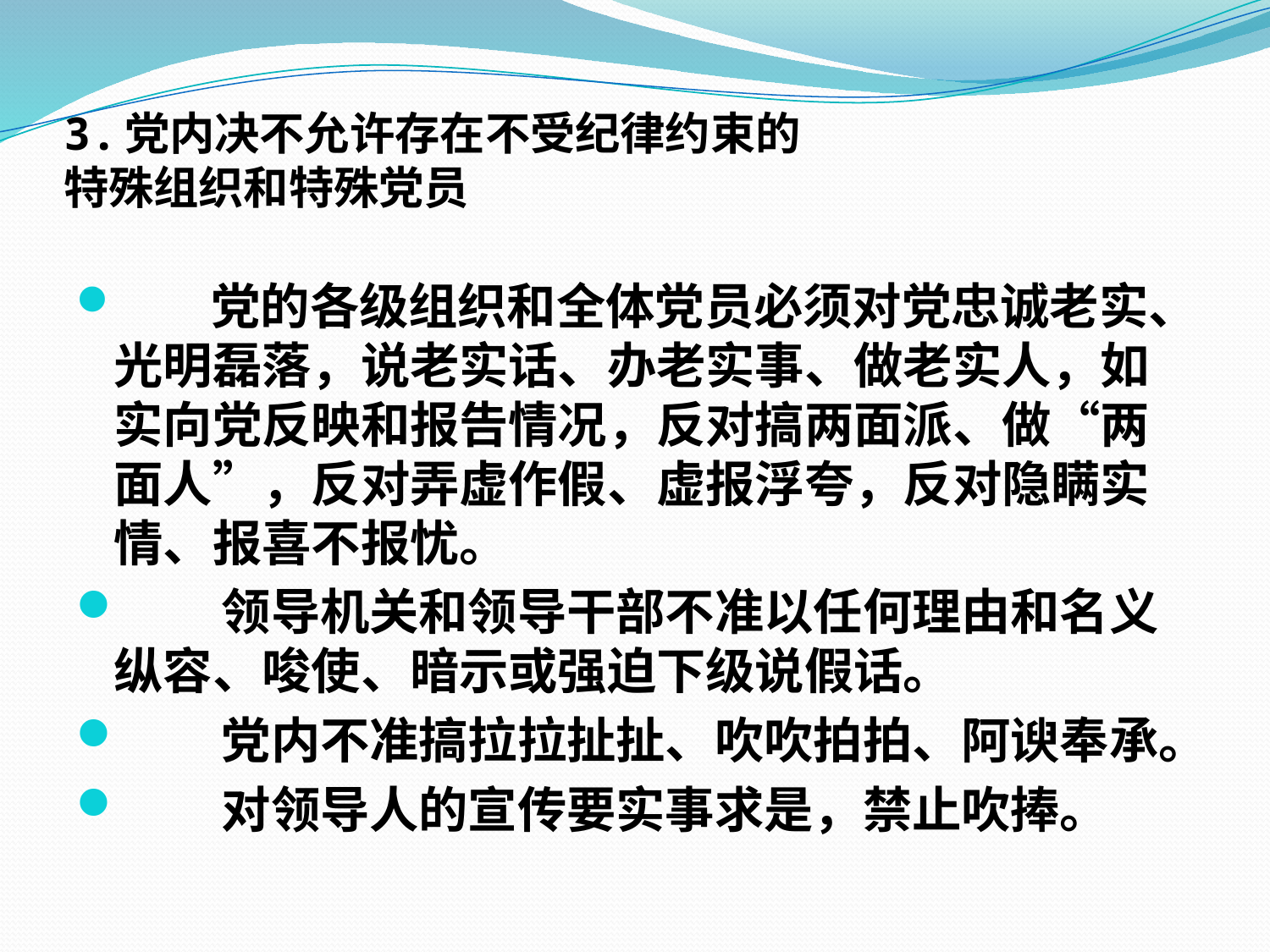

# 3.党内决不允许存在不受纪律约束的 特殊组织和特殊党员
　　党的各级组织和全体党员必须对党忠诚老实、光明磊落，说老实话、办老实事、做老实人，如实向党反映和报告情况，反对搞两面派、做“两面人”，反对弄虚作假、虚报浮夸，反对隐瞒实情、报喜不报忧。
　　领导机关和领导干部不准以任何理由和名义纵容、唆使、暗示或强迫下级说假话。
　　党内不准搞拉拉扯扯、吹吹拍拍、阿谀奉承。
　　对领导人的宣传要实事求是，禁止吹捧。